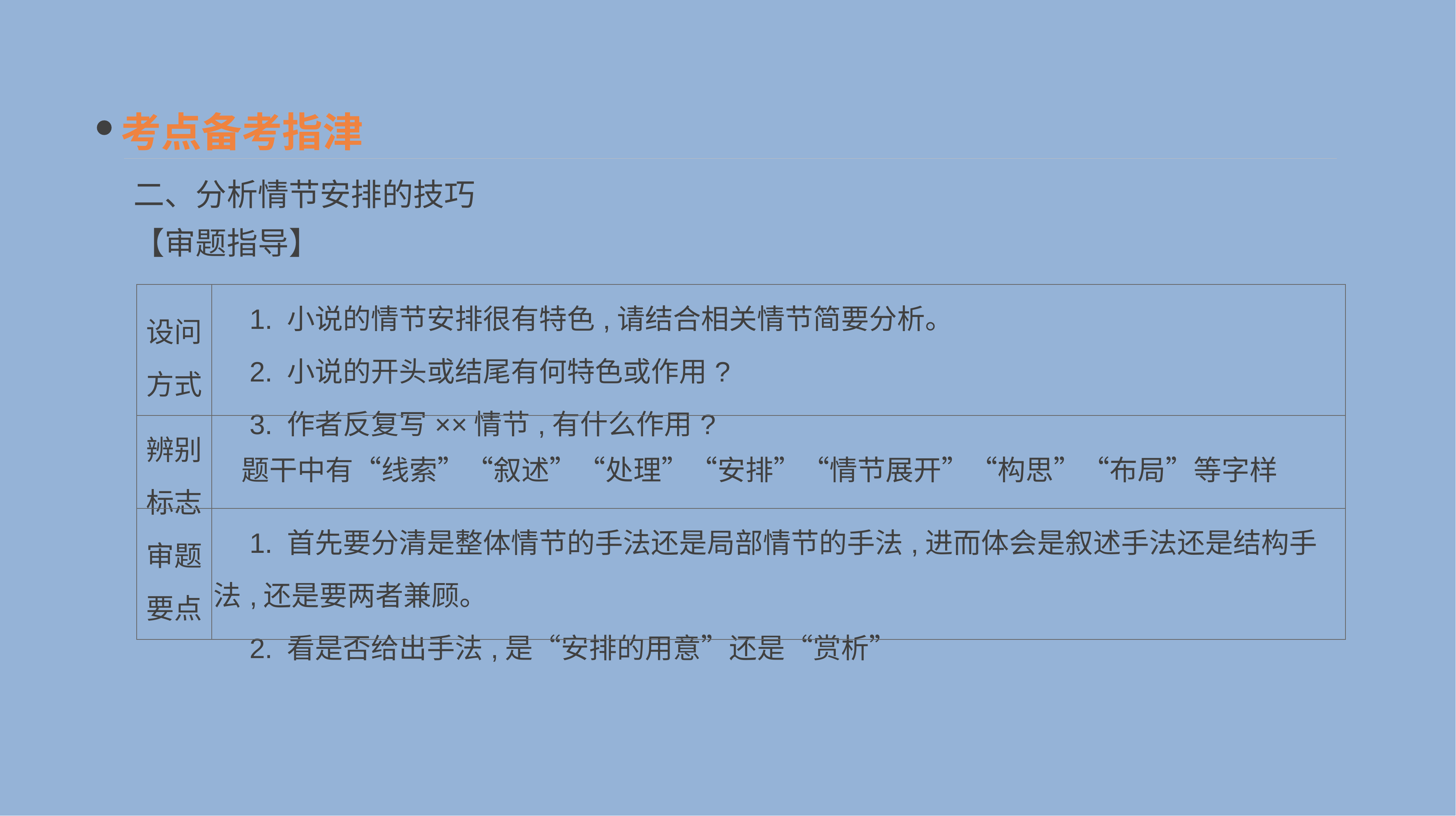

考点备考指津

二、分析情节安排的技巧
【审题指导】
| 设问 方式 | 1. 小说的情节安排很有特色,请结合相关情节简要分析。 　2. 小说的开头或结尾有何特色或作用? 　3. 作者反复写××情节,有什么作用? |
| --- | --- |
| 辨别 标志 | 题干中有“线索”“叙述”“处理”“安排”“情节展开”“构思”“布局”等字样 |
| 审题 要点 | 1. 首先要分清是整体情节的手法还是局部情节的手法,进而体会是叙述手法还是结构手法,还是要两者兼顾。 　2. 看是否给出手法,是“安排的用意”还是“赏析” |